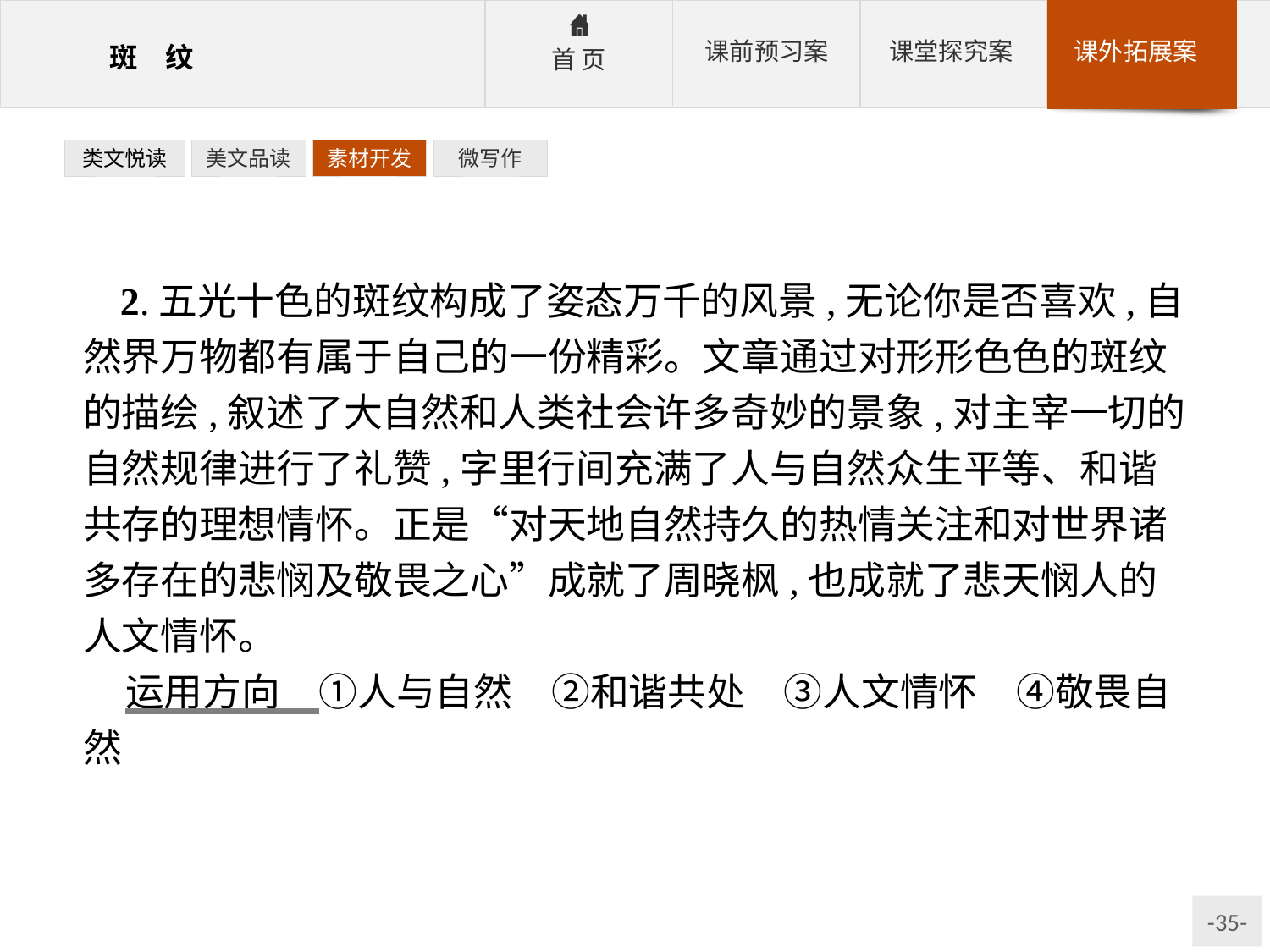

类文悦读
美文品读
素材开发
微写作
2.五光十色的斑纹构成了姿态万千的风景,无论你是否喜欢,自然界万物都有属于自己的一份精彩。文章通过对形形色色的斑纹的描绘,叙述了大自然和人类社会许多奇妙的景象,对主宰一切的自然规律进行了礼赞,字里行间充满了人与自然众生平等、和谐共存的理想情怀。正是“对天地自然持久的热情关注和对世界诸多存在的悲悯及敬畏之心”成就了周晓枫,也成就了悲天悯人的人文情怀。
运用方向　①人与自然　②和谐共处　③人文情怀　④敬畏自然